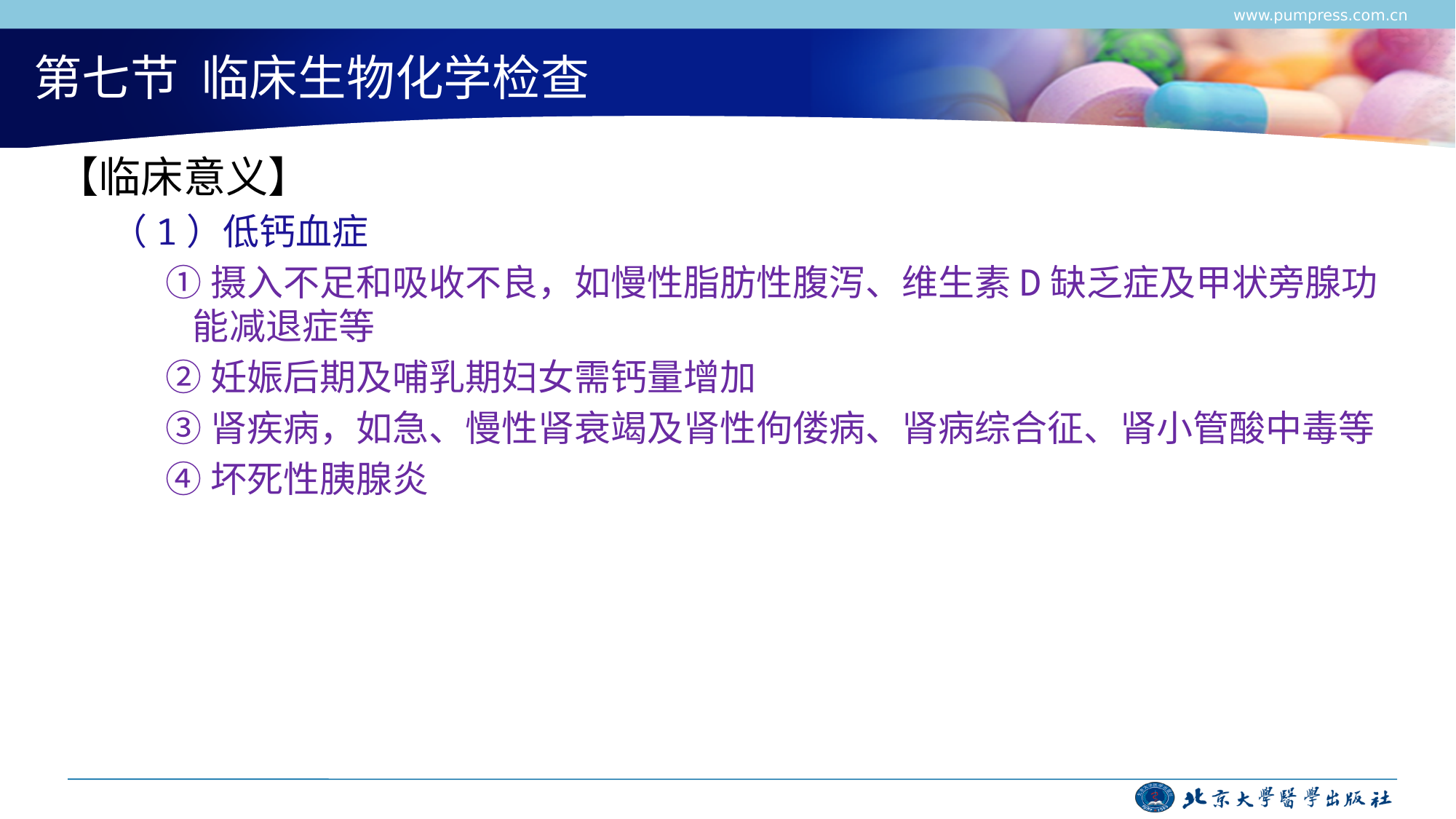

www.pumpress.com.cn
# 第七节  临床生物化学检查
【临床意义】
（1）低钙血症
①摄入不足和吸收不良，如慢性脂肪性腹泻、维生素D缺乏症及甲状旁腺功能减退症等
②妊娠后期及哺乳期妇女需钙量增加
③肾疾病，如急、慢性肾衰竭及肾性佝偻病、肾病综合征、肾小管酸中毒等
④坏死性胰腺炎